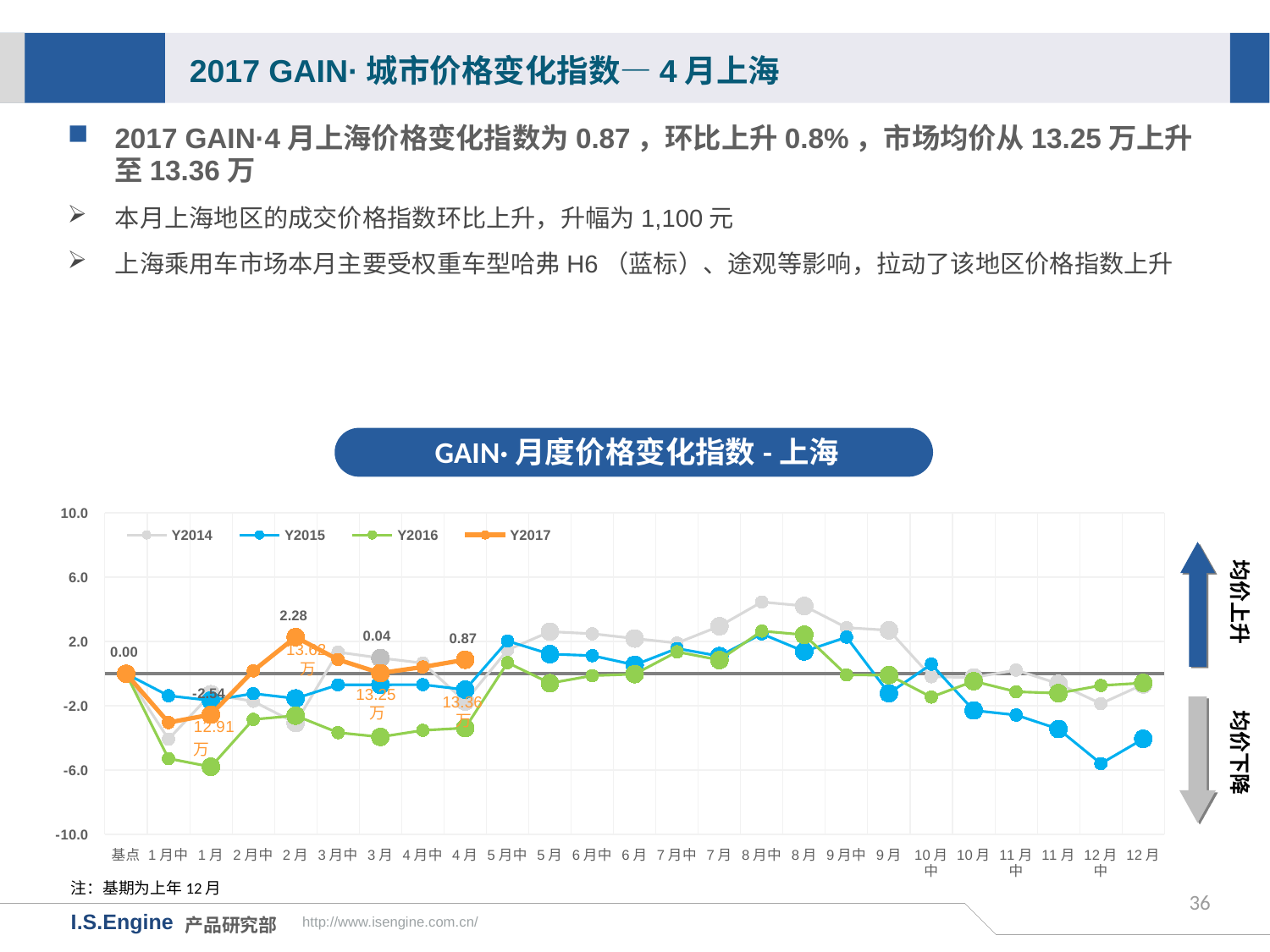

2017 GAIN·城市价格变化指数—4月上海
2017 GAIN·4月上海价格变化指数为0.87，环比上升0.8%，市场均价从13.25万上升至13.36万
本月上海地区的成交价格指数环比上升，升幅为1,100元
上海乘用车市场本月主要受权重车型哈弗H6（蓝标）、途观等影响，拉动了该地区价格指数上升

GAIN·月度价格变化指数-上海

[unsupported chart]

均价上升

13.62万
均价下降
13.25万
13.36万

注：基期为上年12月
36